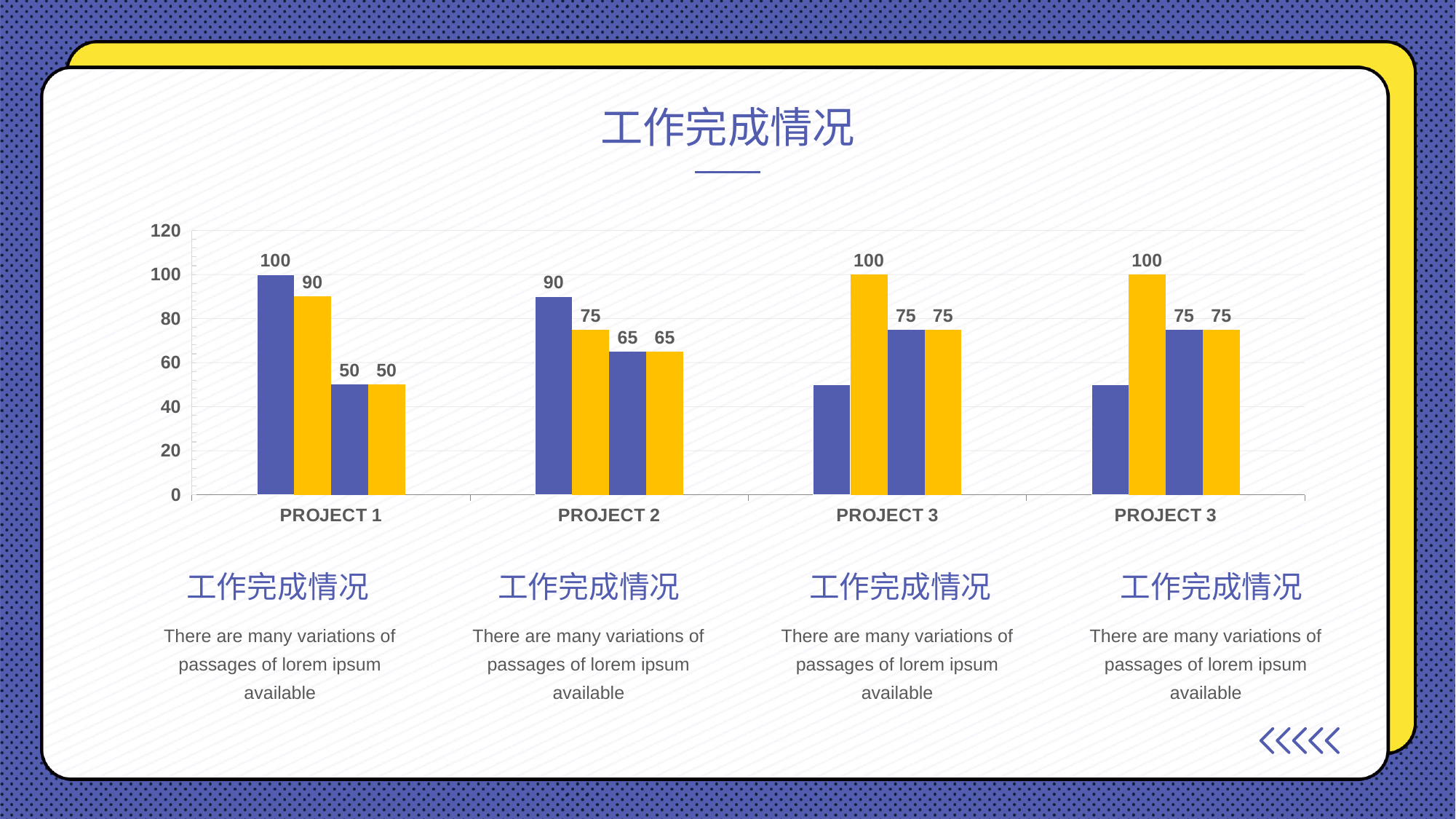

工作完成情况

### Chart

| Category | Series 1 | Series 2 | Series 3 | Series 32 |
|---|---|---|---|---|
| PROJECT 1 | 100.0 | 90.0 | 50.0 | 50.0 |
| PROJECT 2 | 90.0 | 75.0 | 65.0 | 65.0 |
| PROJECT 3 | 50.0 | 100.0 | 75.0 | 75.0 |
| PROJECT 3 | 50.0 | 100.0 | 75.0 | 75.0 |
工作完成情况
工作完成情况
工作完成情况
工作完成情况
There are many variations of passages of lorem ipsum available
There are many variations of passages of lorem ipsum available
There are many variations of passages of lorem ipsum available
There are many variations of passages of lorem ipsum available